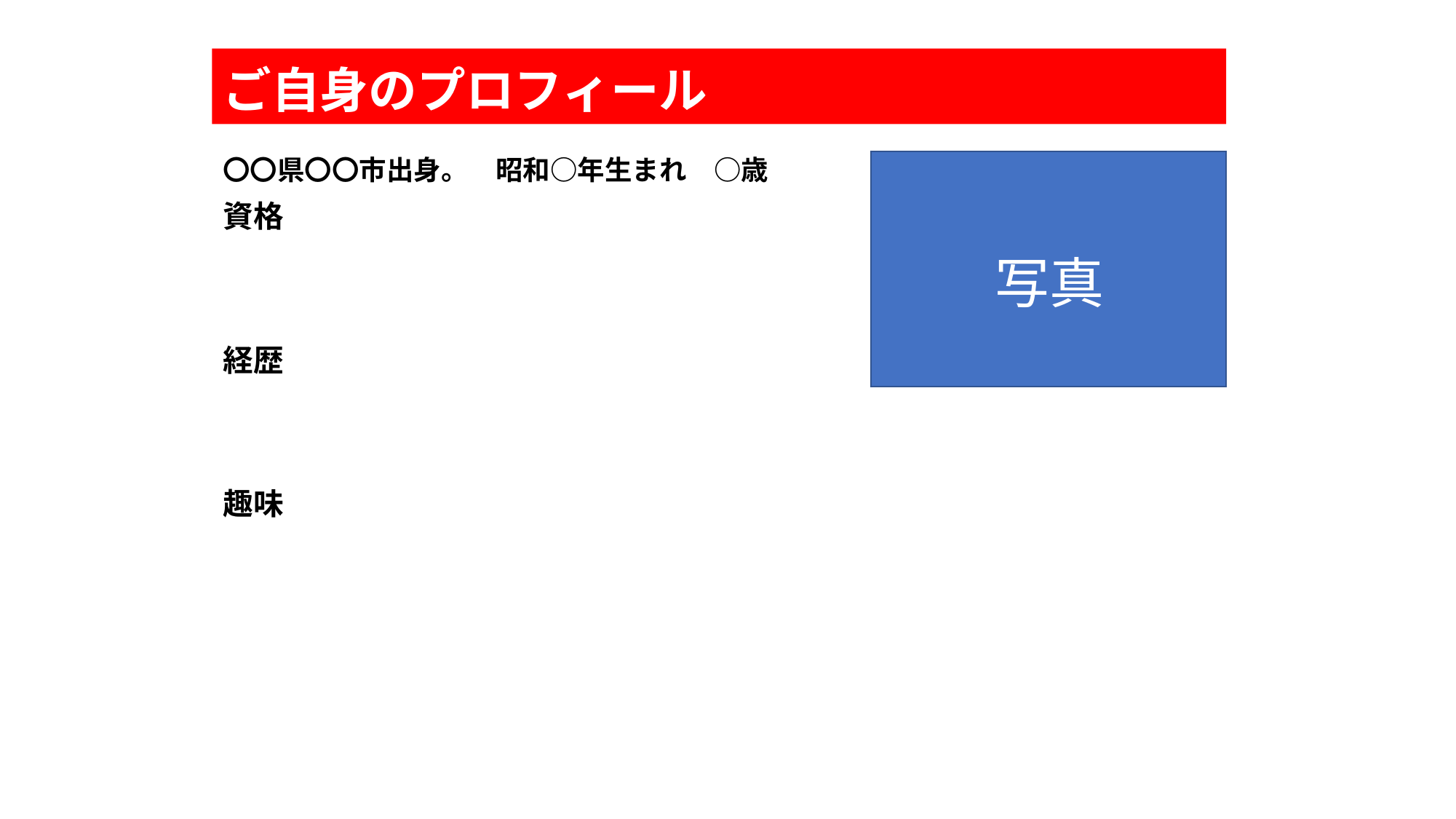

# ご自身のプロフィール
〇〇県〇〇市出身。　昭和○年生まれ　○歳
資格

経歴

趣味

写真